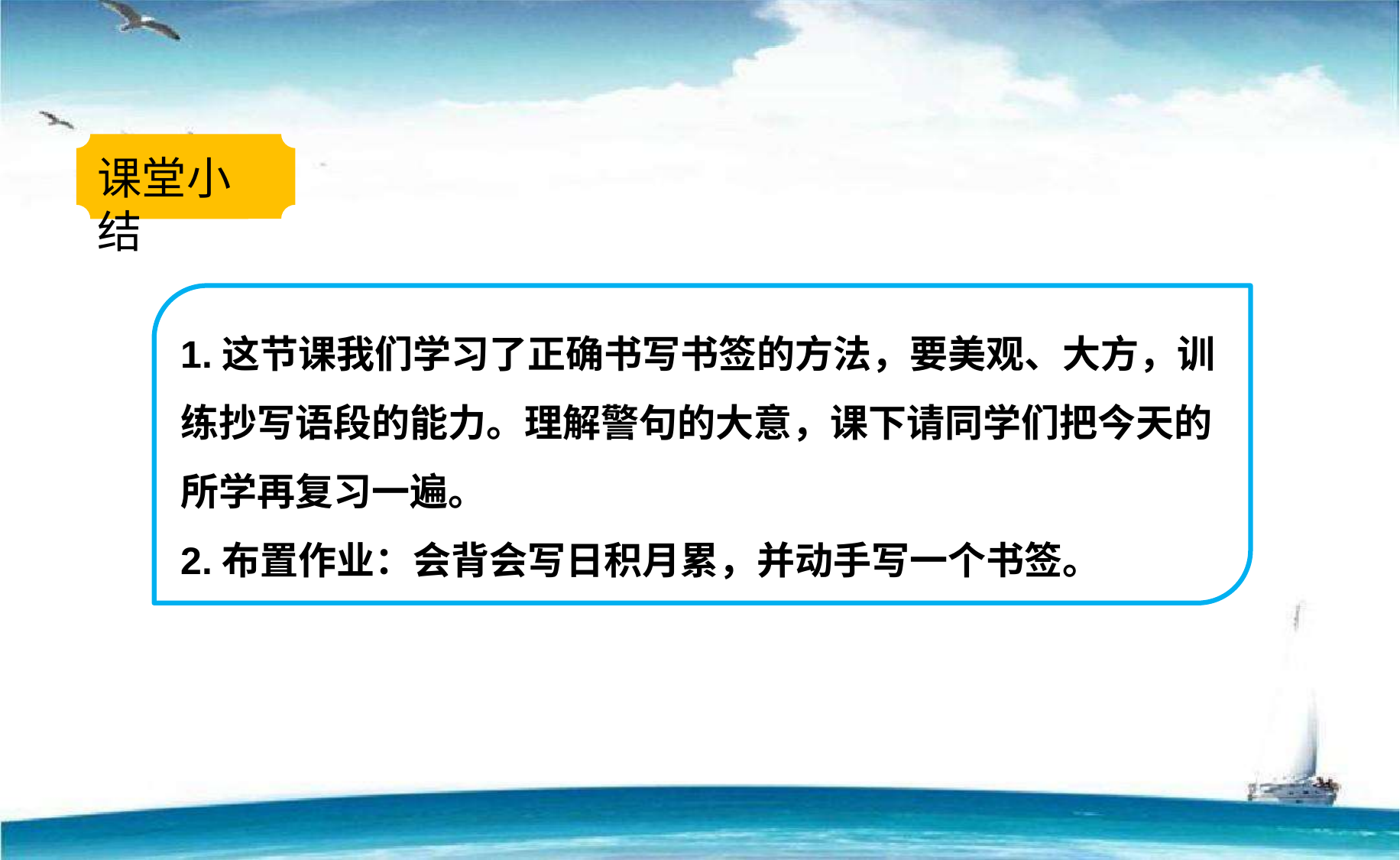

课堂小结
1.这节课我们学习了正确书写书签的方法，要美观、大方，训练抄写语段的能力。理解警句的大意，课下请同学们把今天的所学再复习一遍。
2.布置作业：会背会写日积月累，并动手写一个书签。